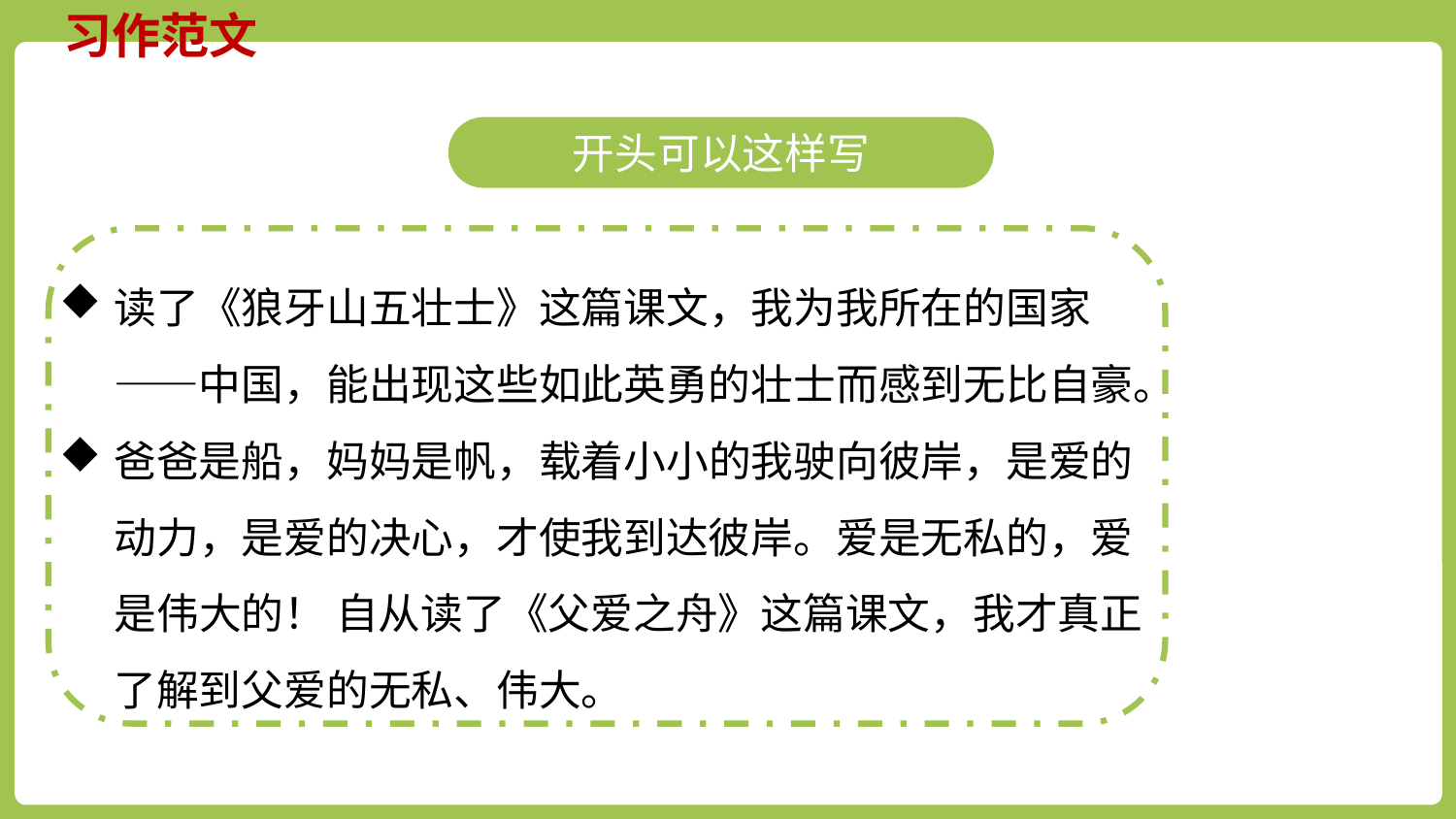

习作范文
开头可以这样写

读了《狼牙山五壮士》这篇课文，我为我所在的国家——中国，能出现这些如此英勇的壮士而感到无比自豪。
爸爸是船，妈妈是帆，载着小小的我驶向彼岸，是爱的动力，是爱的决心，才使我到达彼岸。爱是无私的，爱是伟大的！ 自从读了《父爱之舟》这篇课文，我才真正了解到父爱的无私、伟大。